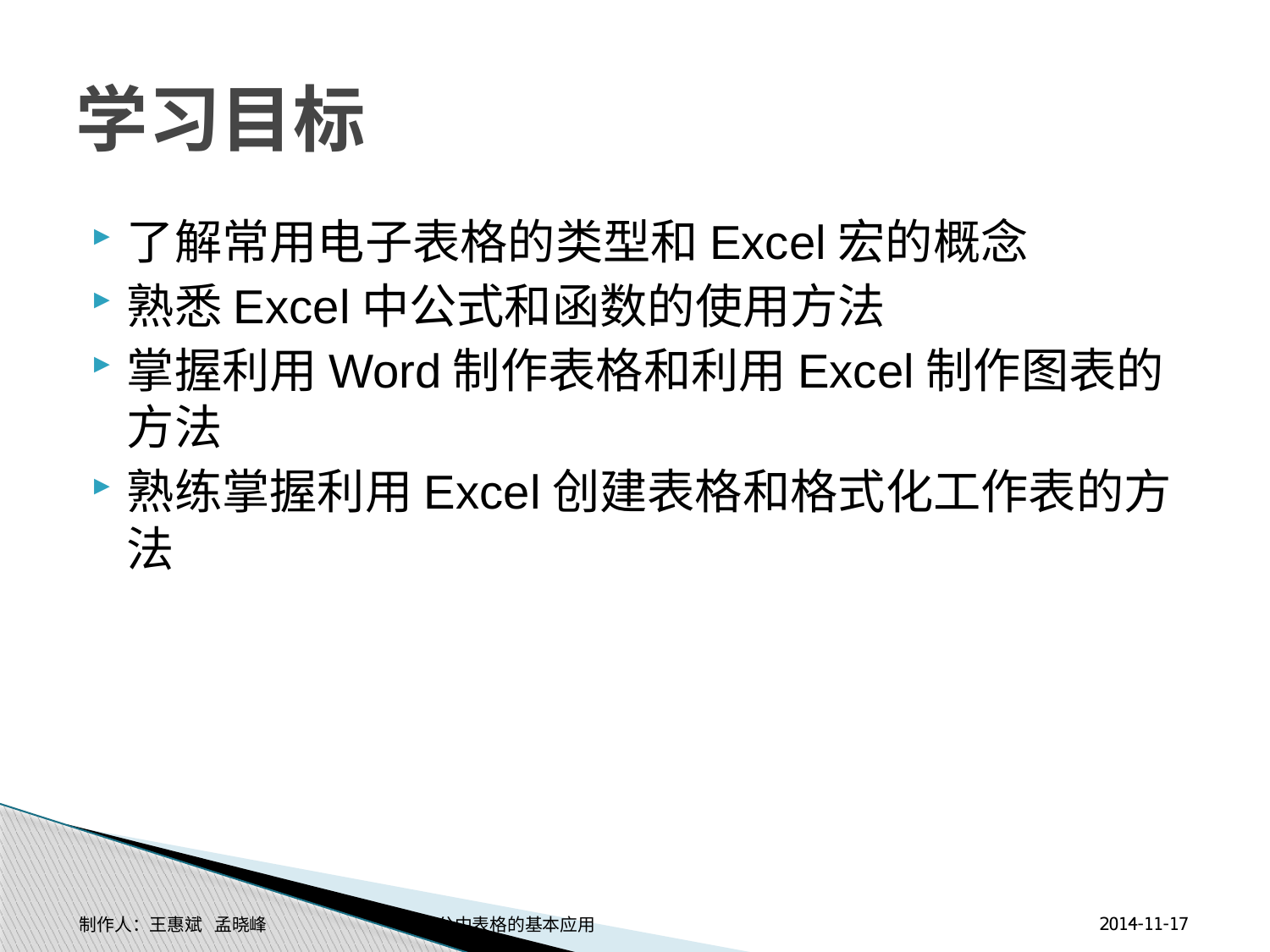

# 学习目标
了解常用电子表格的类型和Excel宏的概念
熟悉Excel中公式和函数的使用方法
掌握利用Word制作表格和利用Excel制作图表的方法
熟练掌握利用Excel创建表格和格式化工作表的方法
2014-11-17
制作人：王惠斌   孟晓峰                                      办公中表格的基本应用